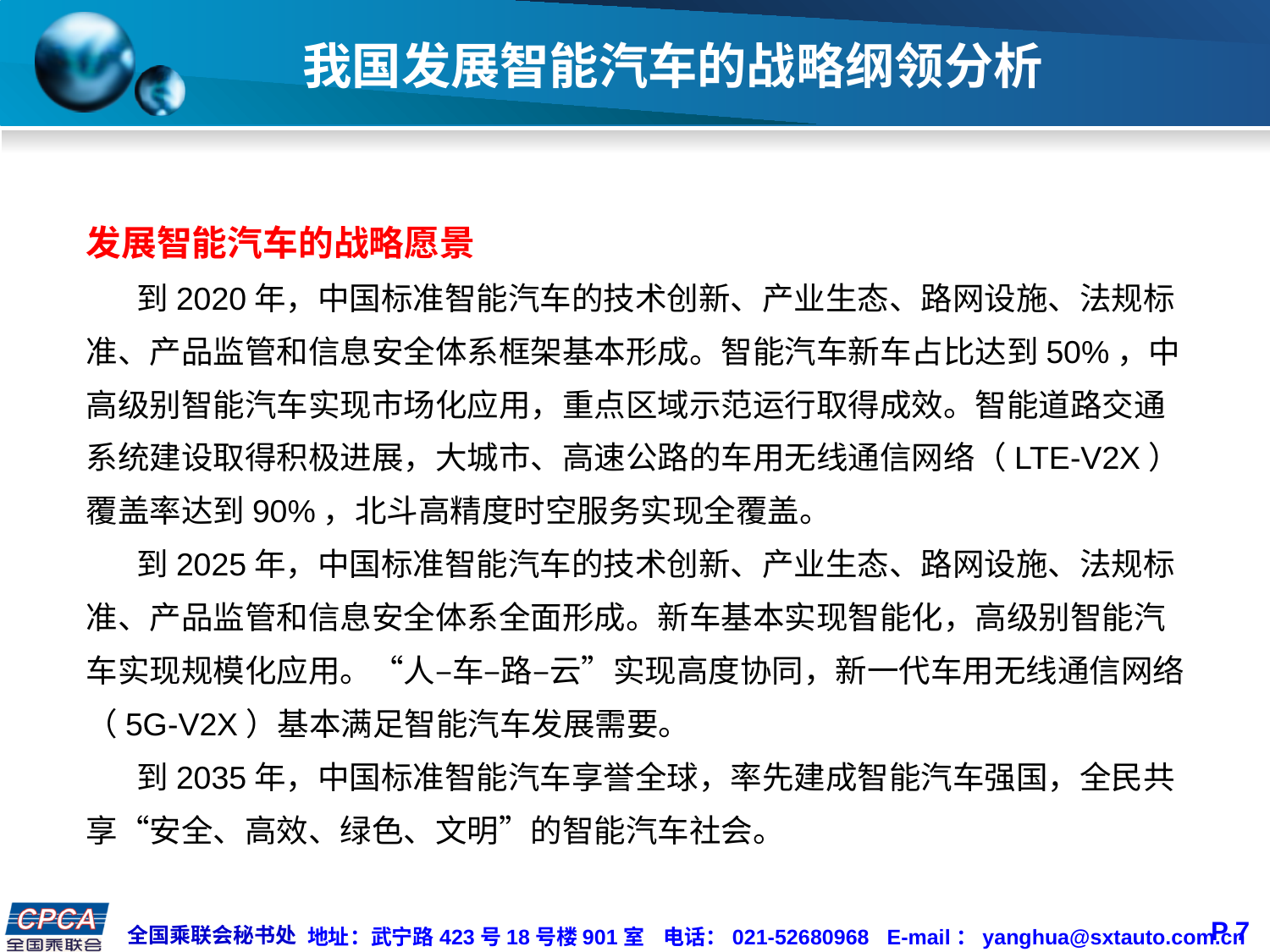

# 我国发展智能汽车的战略纲领分析
发展智能汽车的战略愿景
      到2020年，中国标准智能汽车的技术创新、产业生态、路网设施、法规标准、产品监管和信息安全体系框架基本形成。智能汽车新车占比达到50%，中高级别智能汽车实现市场化应用，重点区域示范运行取得成效。智能道路交通系统建设取得积极进展，大城市、高速公路的车用无线通信网络（LTE-V2X）覆盖率达到90%，北斗高精度时空服务实现全覆盖。
      到2025年，中国标准智能汽车的技术创新、产业生态、路网设施、法规标准、产品监管和信息安全体系全面形成。新车基本实现智能化，高级别智能汽车实现规模化应用。“人–车–路–云”实现高度协同，新一代车用无线通信网络（5G-V2X）基本满足智能汽车发展需要。
      到2035年，中国标准智能汽车享誉全球，率先建成智能汽车强国，全民共享“安全、高效、绿色、文明”的智能汽车社会。